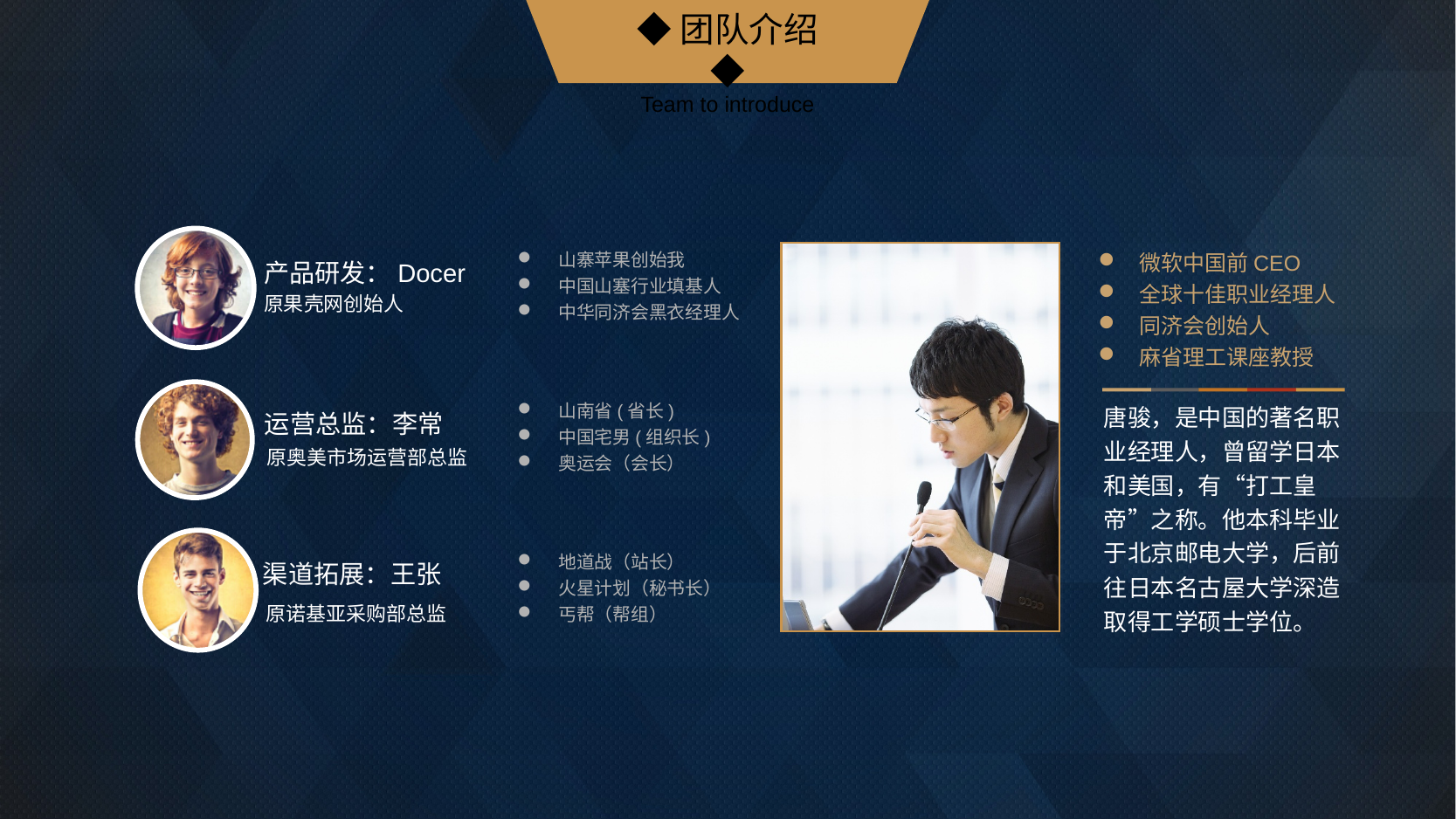

◆团队介绍◆
Team to introduce

山寨苹果创始我
中国山塞行业填基人
中华同济会黑衣经理人

微软中国前CEO
全球十佳职业经理人
同济会创始人
麻省理工课座教授

产品研发：Docer
原果壳网创始人

山南省(省长)
中国宅男(组织长)
奥运会（会长）

唐骏，是中国的著名职业经理人，曾留学日本和美国，有“打工皇帝”之称。他本科毕业于北京邮电大学，后前往日本名古屋大学深造取得工学硕士学位。
运营总监：李常
原奥美市场运营部总监

地道战（站长）
火星计划（秘书长）
丐帮（帮组）
渠道拓展：王张
原诺基亚采购部总监